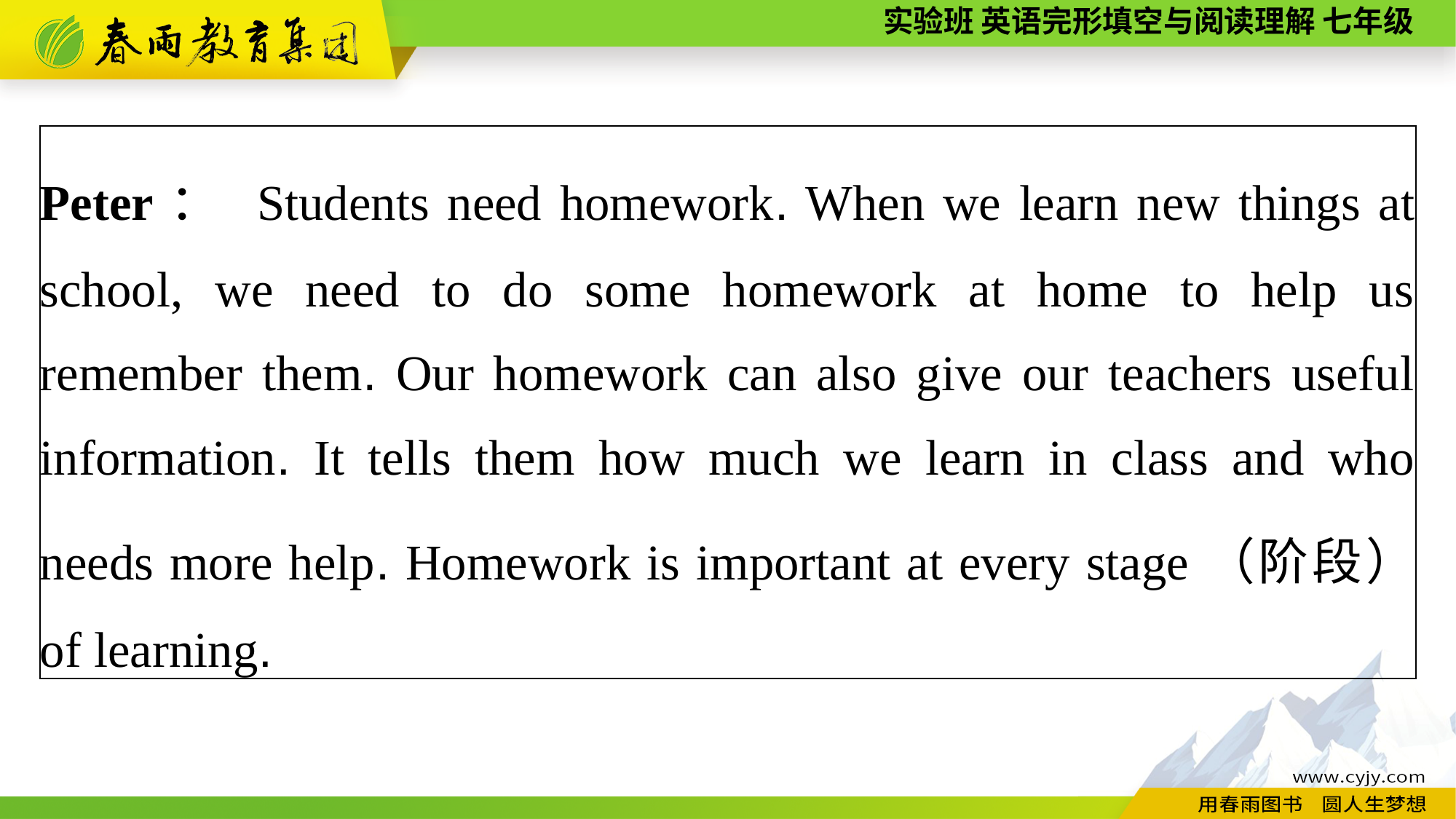

| Peter： Students need homework. When we learn new things at school, we need to do some homework at home to help us remember them. Our homework can also give our teachers useful information. It tells them how much we learn in class and who needs more help. Homework is important at every stage（阶段） of learning. |
| --- |